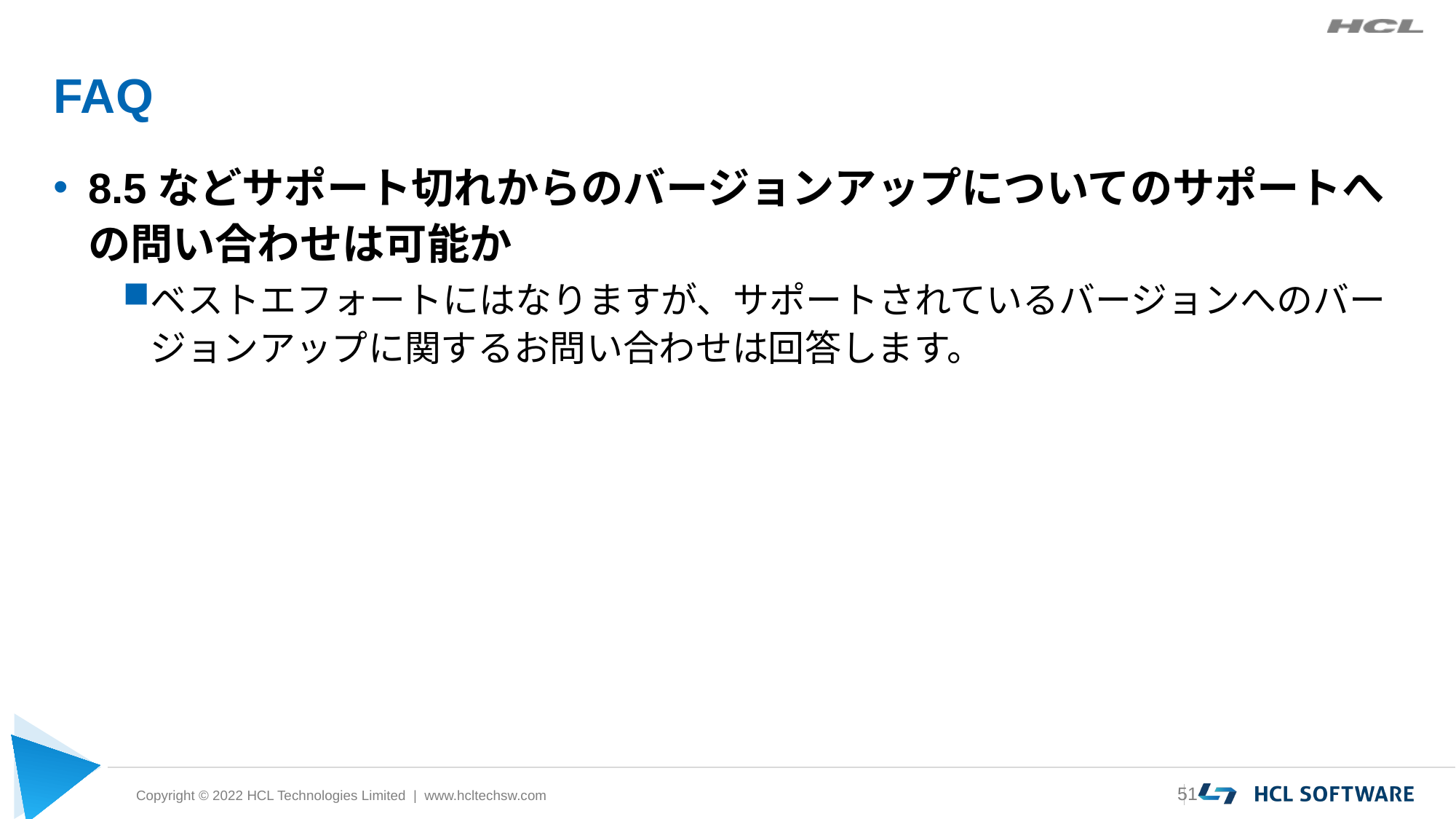

# FAQ
8.5などサポート切れからのバージョンアップについてのサポートへの問い合わせは可能か
ベストエフォートにはなりますが、サポートされているバージョンへのバージョンアップに関するお問い合わせは回答します。